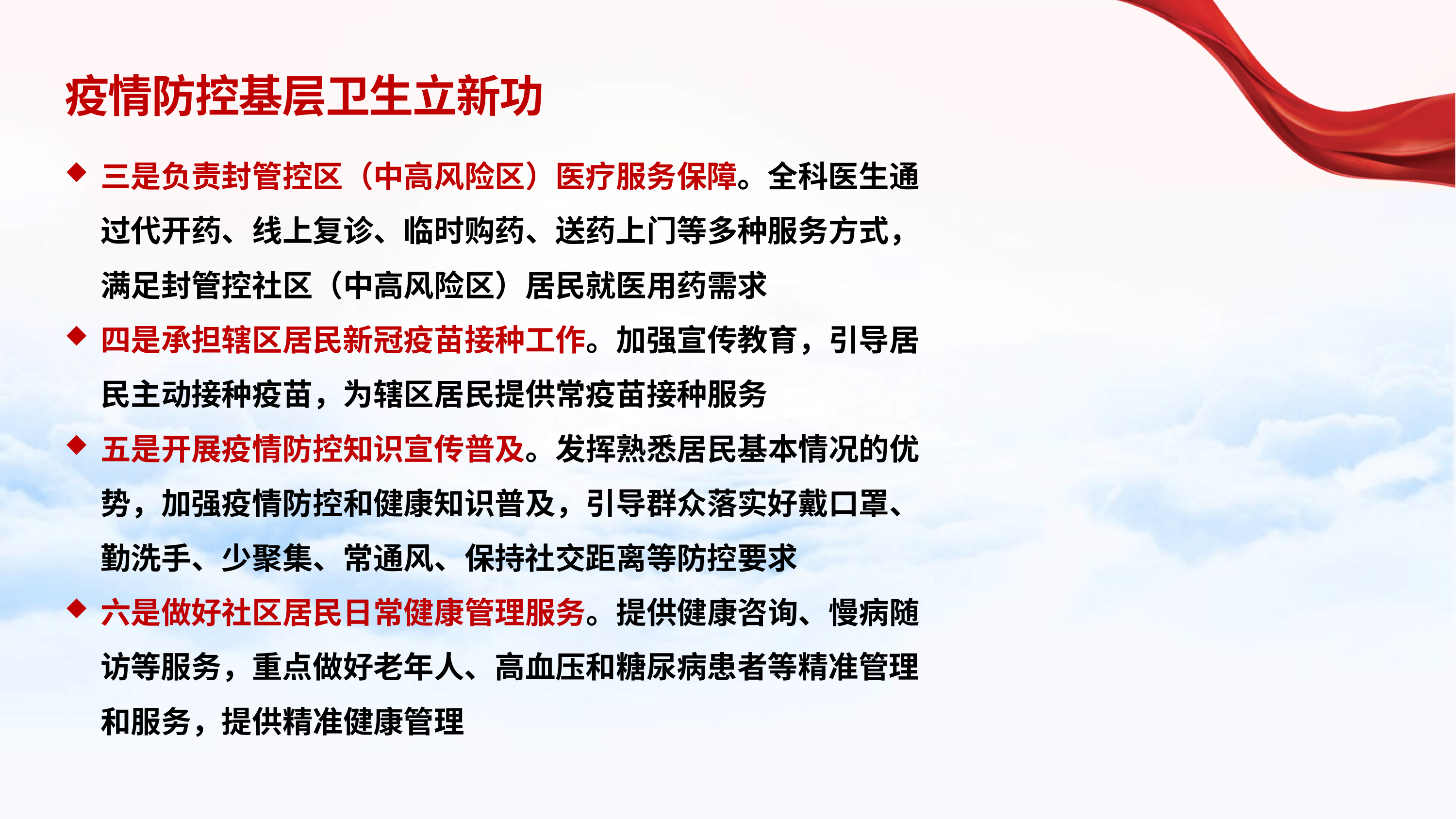

# 疫情防控基层卫生立新功
三是负责封管控区（中高风险区）医疗服务保障。全科医生通过代开药、线上复诊、临时购药、送药上门等多种服务方式，满足封管控社区（中高风险区）居民就医用药需求
四是承担辖区居民新冠疫苗接种工作。加强宣传教育，引导居民主动接种疫苗，为辖区居民提供常疫苗接种服务
五是开展疫情防控知识宣传普及。发挥熟悉居民基本情况的优势，加强疫情防控和健康知识普及，引导群众落实好戴口罩、勤洗手、少聚集、常通风、保持社交距离等防控要求
六是做好社区居民日常健康管理服务。提供健康咨询、慢病随访等服务，重点做好老年人、高血压和糖尿病患者等精准管理和服务，提供精准健康管理